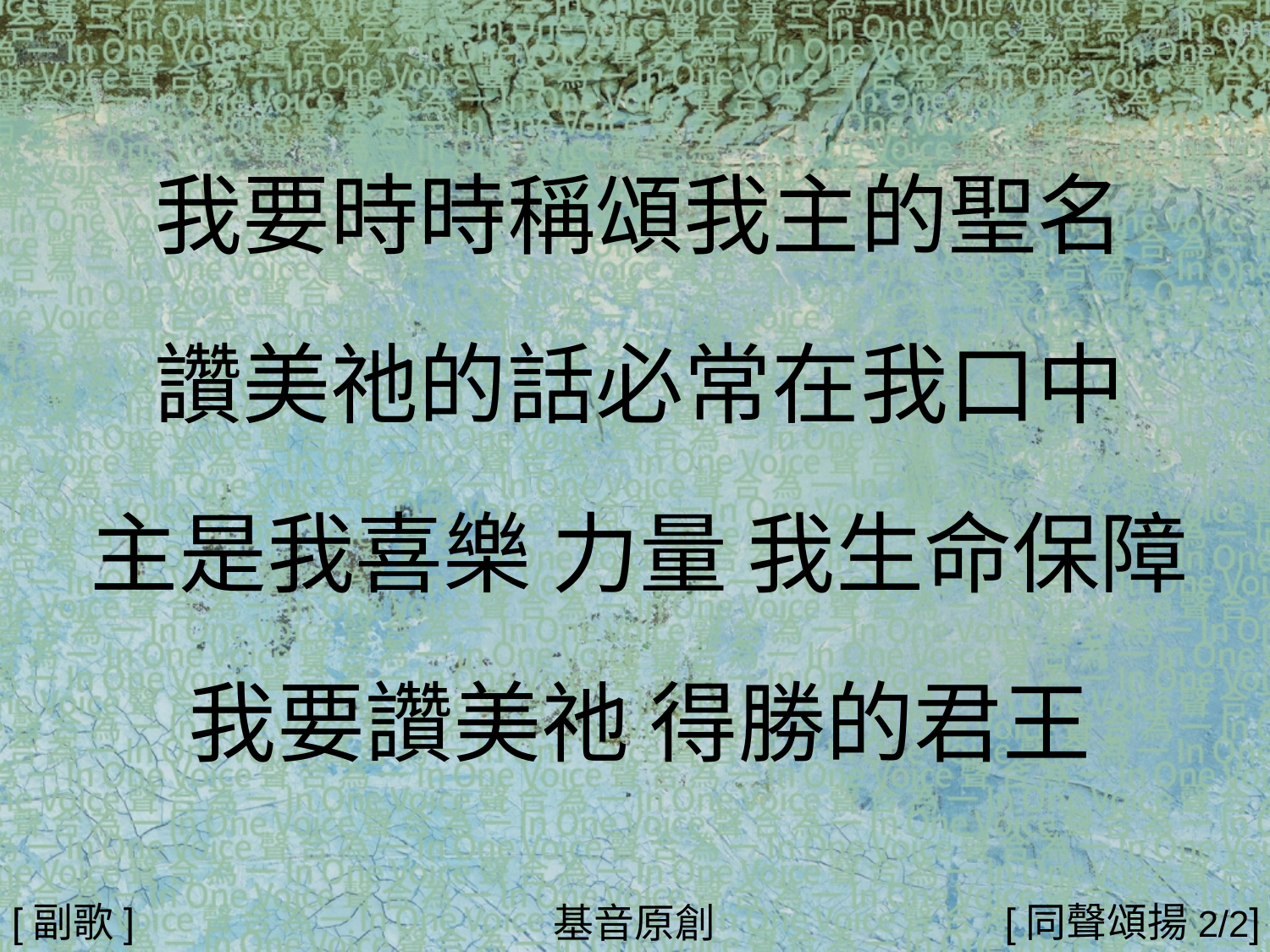

我要時時稱頌我主的聖名

讚美祂的話必常在我口中

主是我喜樂 力量 我生命保障

我要讚美祂 得勝的君王
#

[副歌]
[同聲頌揚2/2]
基音原創